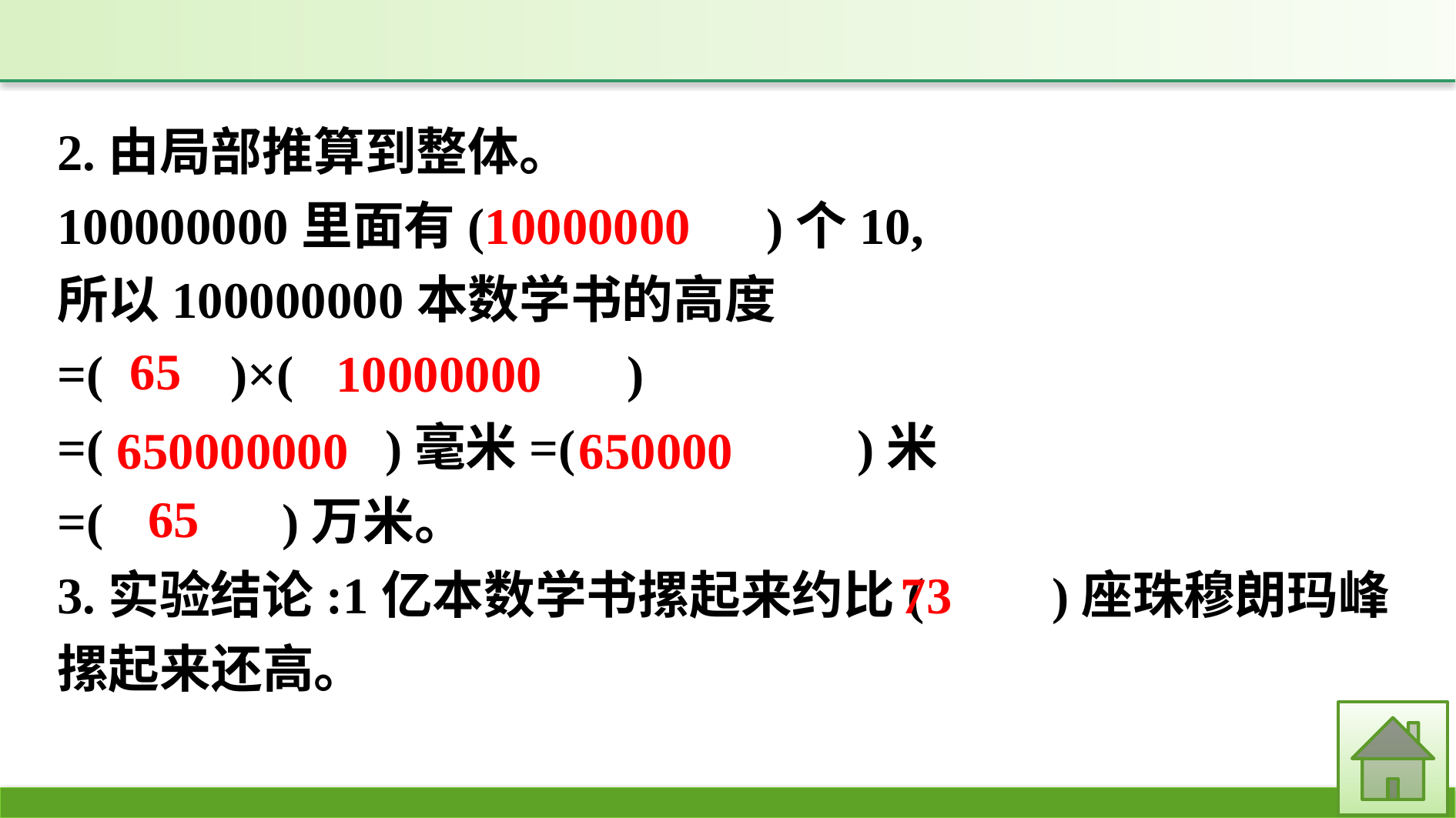

2.由局部推算到整体。
100000000里面有(　　　　　)个10,
所以100000000本数学书的高度
=(　　)×(　　　　　　)
=(　　　　　)毫米=(　　　　　)米
=(　　　)万米。
3.实验结论:1亿本数学书摞起来约比(　　)座珠穆朗玛峰摞起来还高。
10000000
65
10000000
650000000
650000
65
73